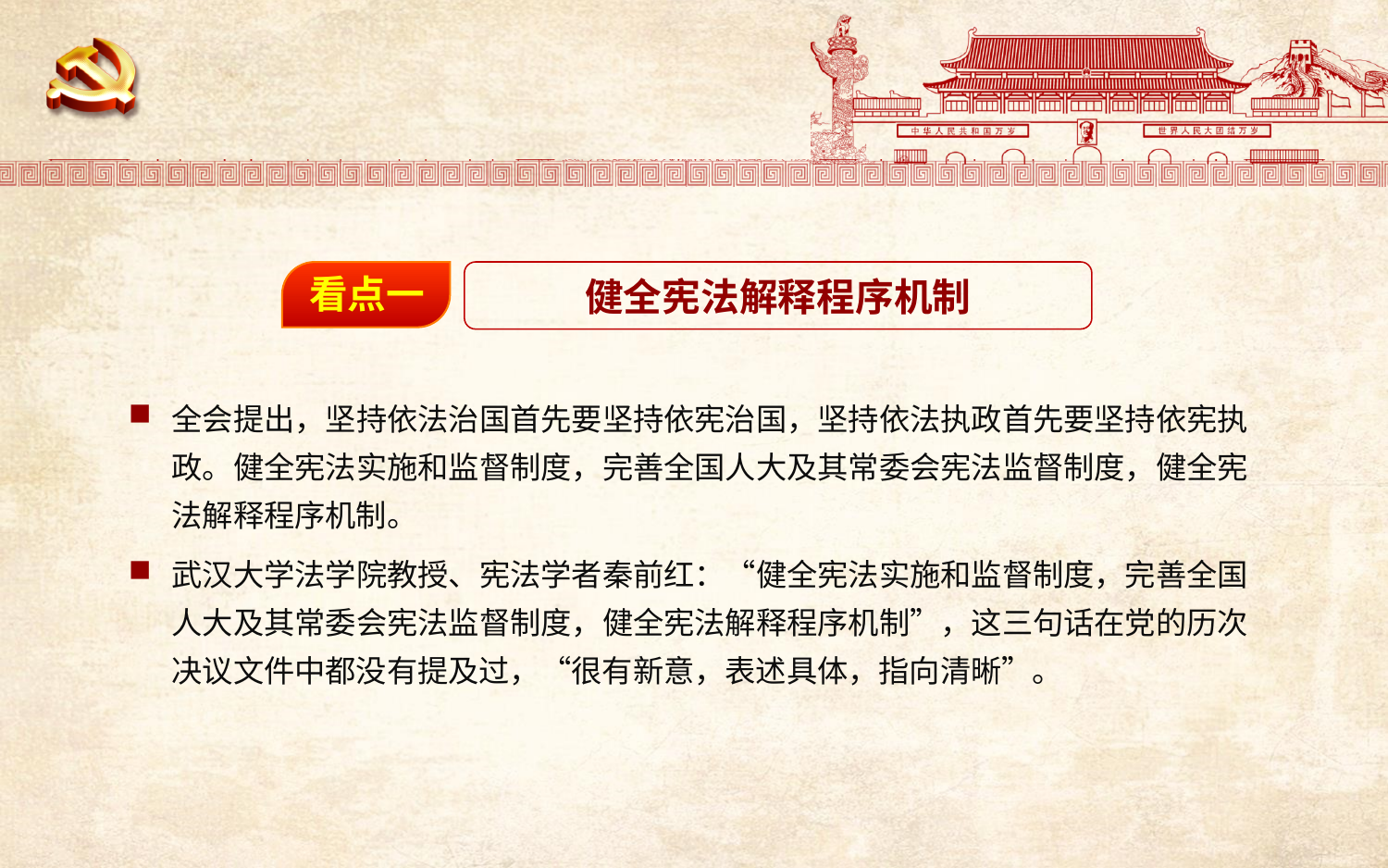

#

看点一
健全宪法解释程序机制
全会提出，坚持依法治国首先要坚持依宪治国，坚持依法执政首先要坚持依宪执政。健全宪法实施和监督制度，完善全国人大及其常委会宪法监督制度，健全宪法解释程序机制。
武汉大学法学院教授、宪法学者秦前红：“健全宪法实施和监督制度，完善全国人大及其常委会宪法监督制度，健全宪法解释程序机制”，这三句话在党的历次决议文件中都没有提及过，“很有新意，表述具体，指向清晰”。